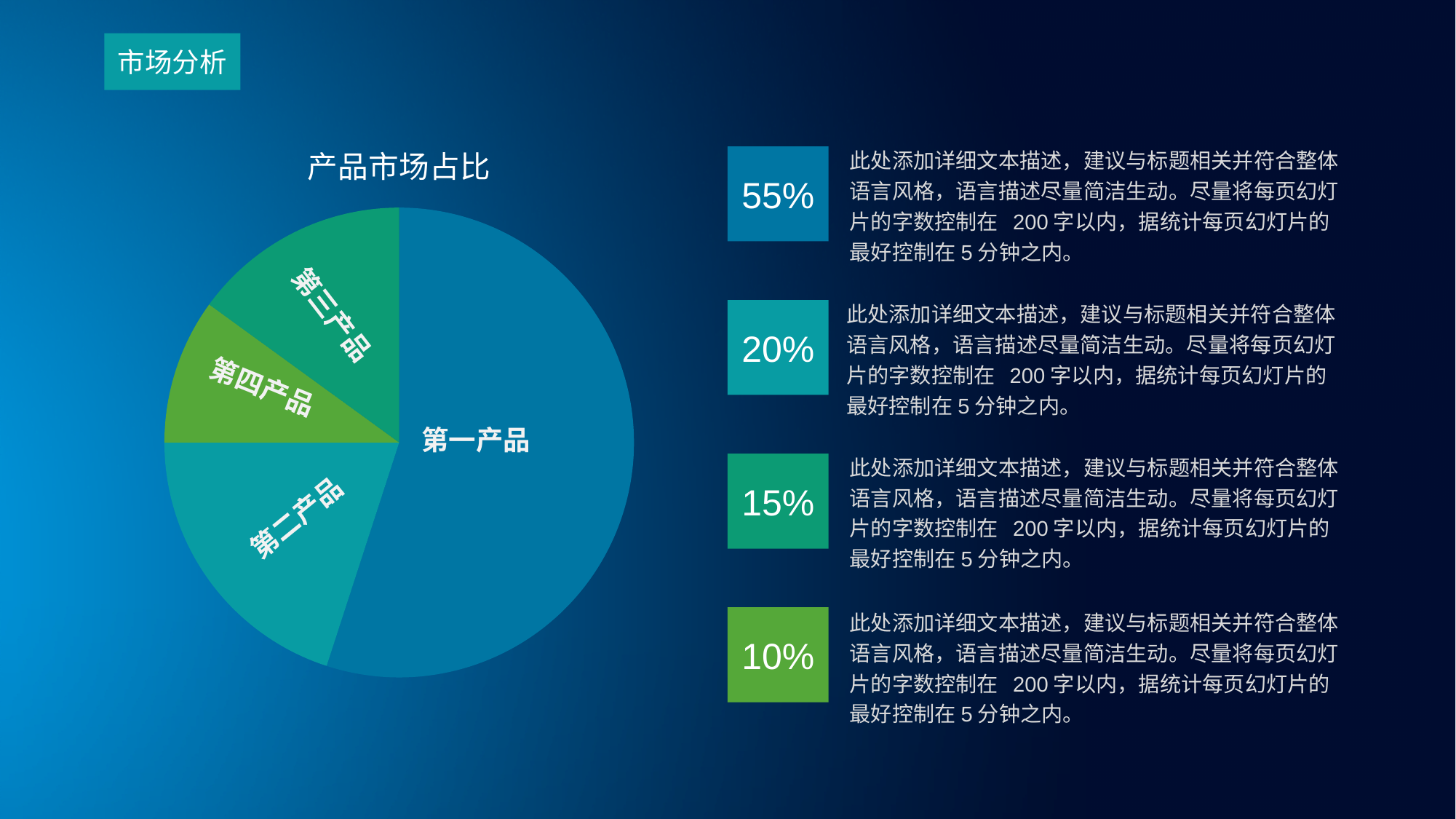

市场分析

### Chart: 产品市场占比

| Category | 销售额 |
|---|---|
| 第一季度 | 5.5 |
| 第二季度 | 2.0 |
| 第三季度 | 1.0 |
| 第四季度 | 1.5 |
此处添加详细文本描述，建议与标题相关并符合整体语言风格，语言描述尽量简洁生动。尽量将每页幻灯片的字数控制在  200字以内，据统计每页幻灯片的最好控制在5分钟之内。
55%
此处添加详细文本描述，建议与标题相关并符合整体语言风格，语言描述尽量简洁生动。尽量将每页幻灯片的字数控制在  200字以内，据统计每页幻灯片的最好控制在5分钟之内。
20%
第三产品
第四产品
第一产品
此处添加详细文本描述，建议与标题相关并符合整体语言风格，语言描述尽量简洁生动。尽量将每页幻灯片的字数控制在  200字以内，据统计每页幻灯片的最好控制在5分钟之内。
15%
第二产品
此处添加详细文本描述，建议与标题相关并符合整体语言风格，语言描述尽量简洁生动。尽量将每页幻灯片的字数控制在  200字以内，据统计每页幻灯片的最好控制在5分钟之内。
10%